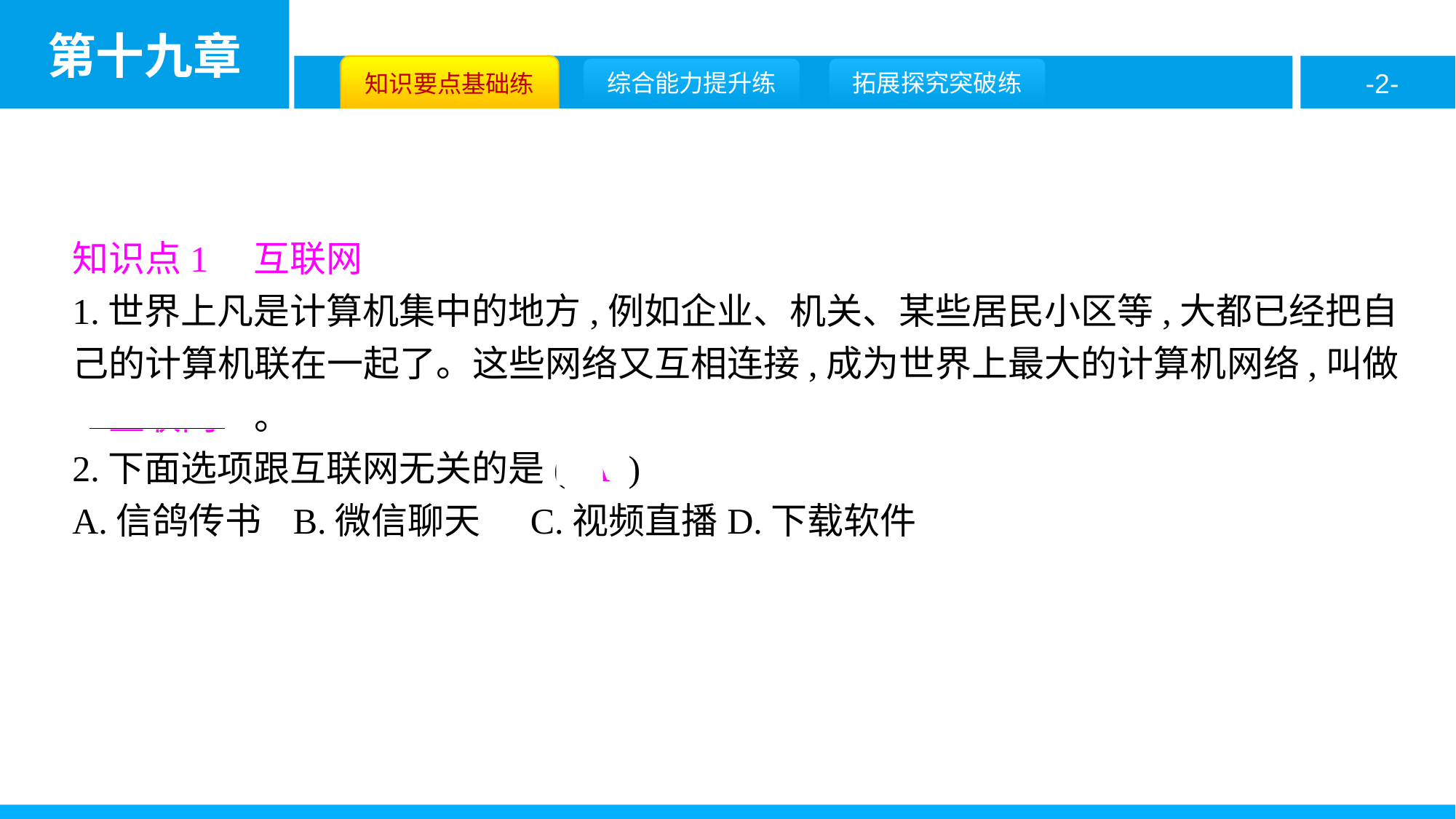

知识点1　互联网
1.世界上凡是计算机集中的地方,例如企业、机关、某些居民小区等,大都已经把自己的计算机联在一起了。这些网络又互相连接,成为世界上最大的计算机网络,叫做
　互联网　。
2.下面选项跟互联网无关的是(  A  )
A.信鸽传书	B.微信聊天     C.视频直播	D.下载软件